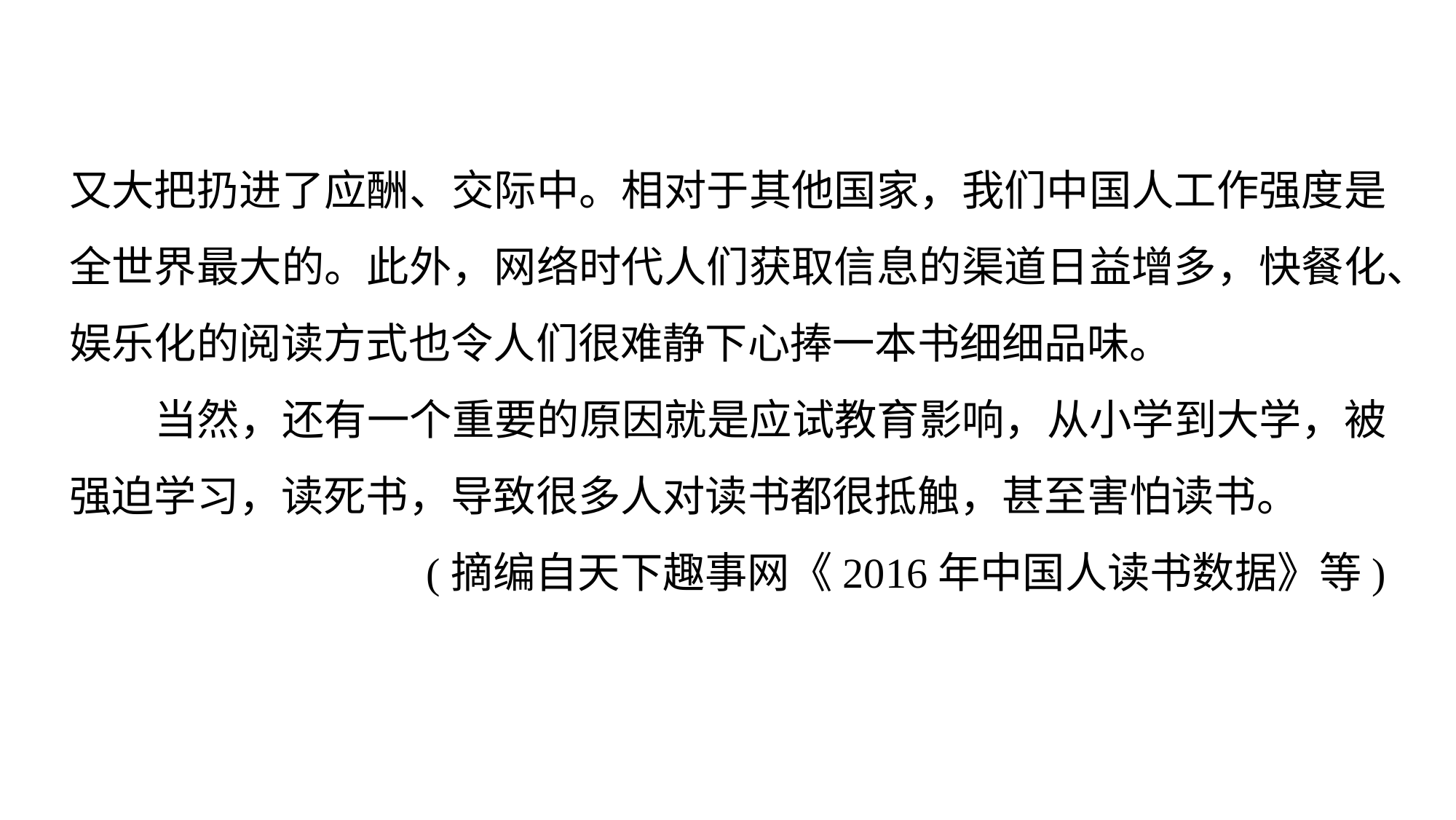

又大把扔进了应酬、交际中。相对于其他国家，我们中国人工作强度是全世界最大的。此外，网络时代人们获取信息的渠道日益增多，快餐化、娱乐化的阅读方式也令人们很难静下心捧一本书细细品味。
当然，还有一个重要的原因就是应试教育影响，从小学到大学，被强迫学习，读死书，导致很多人对读书都很抵触，甚至害怕读书。
(摘编自天下趣事网《2016年中国人读书数据》等)